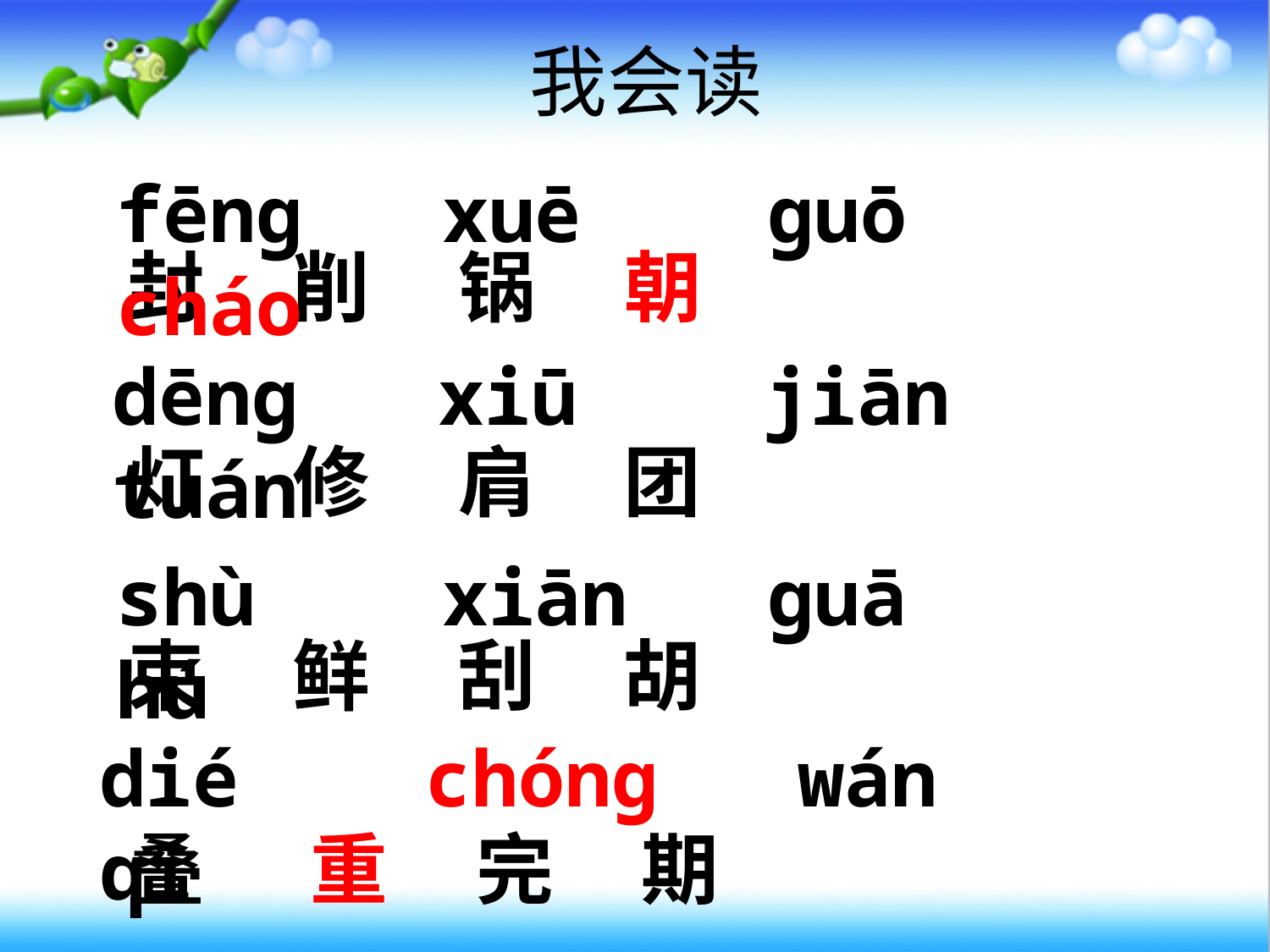

# 我会读

 封     削     锅     朝

 灯     修     肩     团

 束     鲜     刮     胡

 叠      重     完     期
fēnɡ   xuē    ɡuō    cháo
dēnɡ   xiū    jiān   tuán
shù    xiān   ɡuā    hú
dié    chónɡ   wán    qī